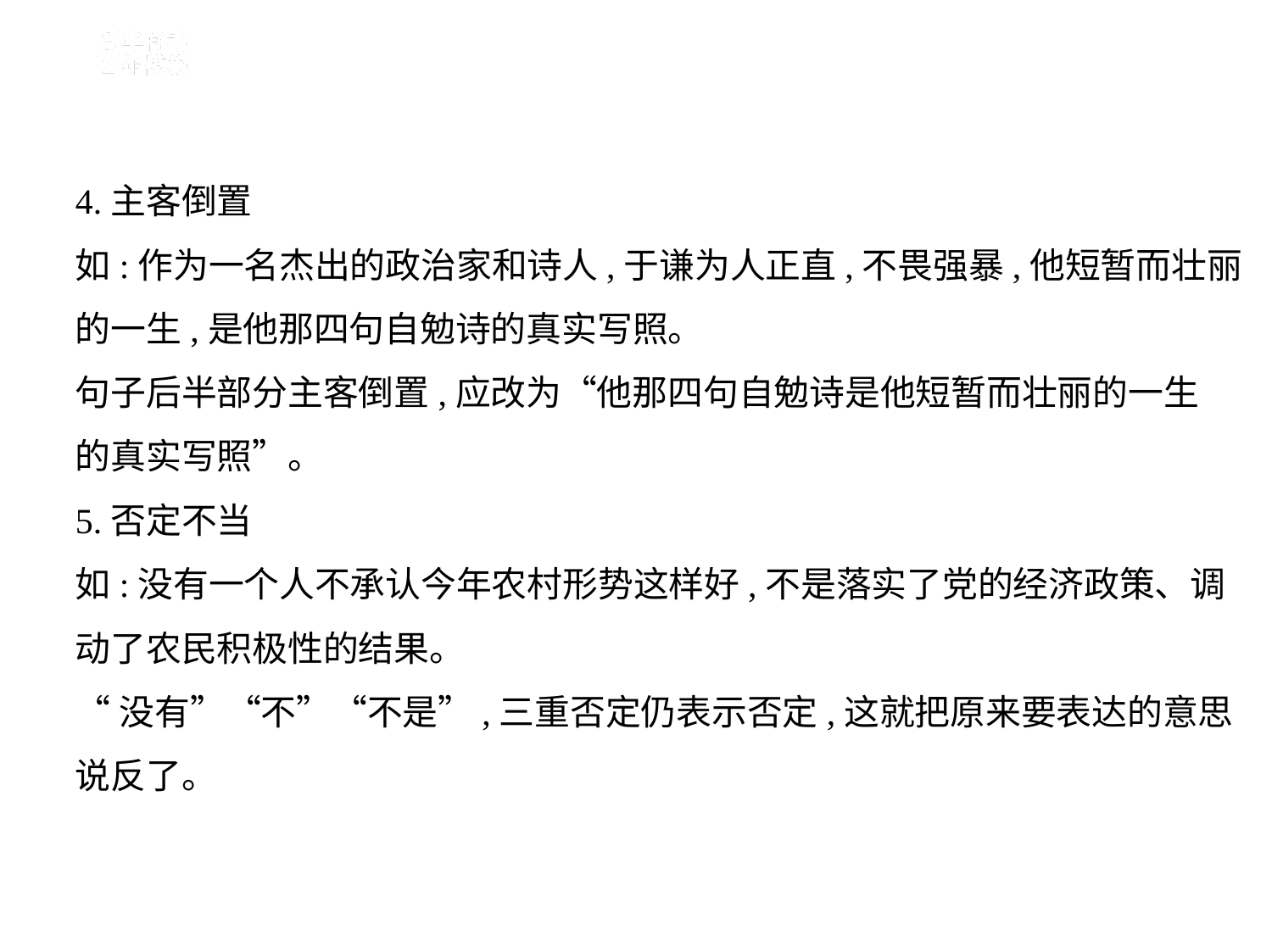

4.主客倒置
如:作为一名杰出的政治家和诗人,于谦为人正直,不畏强暴,他短暂而壮丽
的一生,是他那四句自勉诗的真实写照。
句子后半部分主客倒置,应改为“他那四句自勉诗是他短暂而壮丽的一生
的真实写照”。
5.否定不当
如:没有一个人不承认今年农村形势这样好,不是落实了党的经济政策、调
动了农民积极性的结果。
“没有”“不”“不是”,三重否定仍表示否定,这就把原来要表达的意思
说反了。